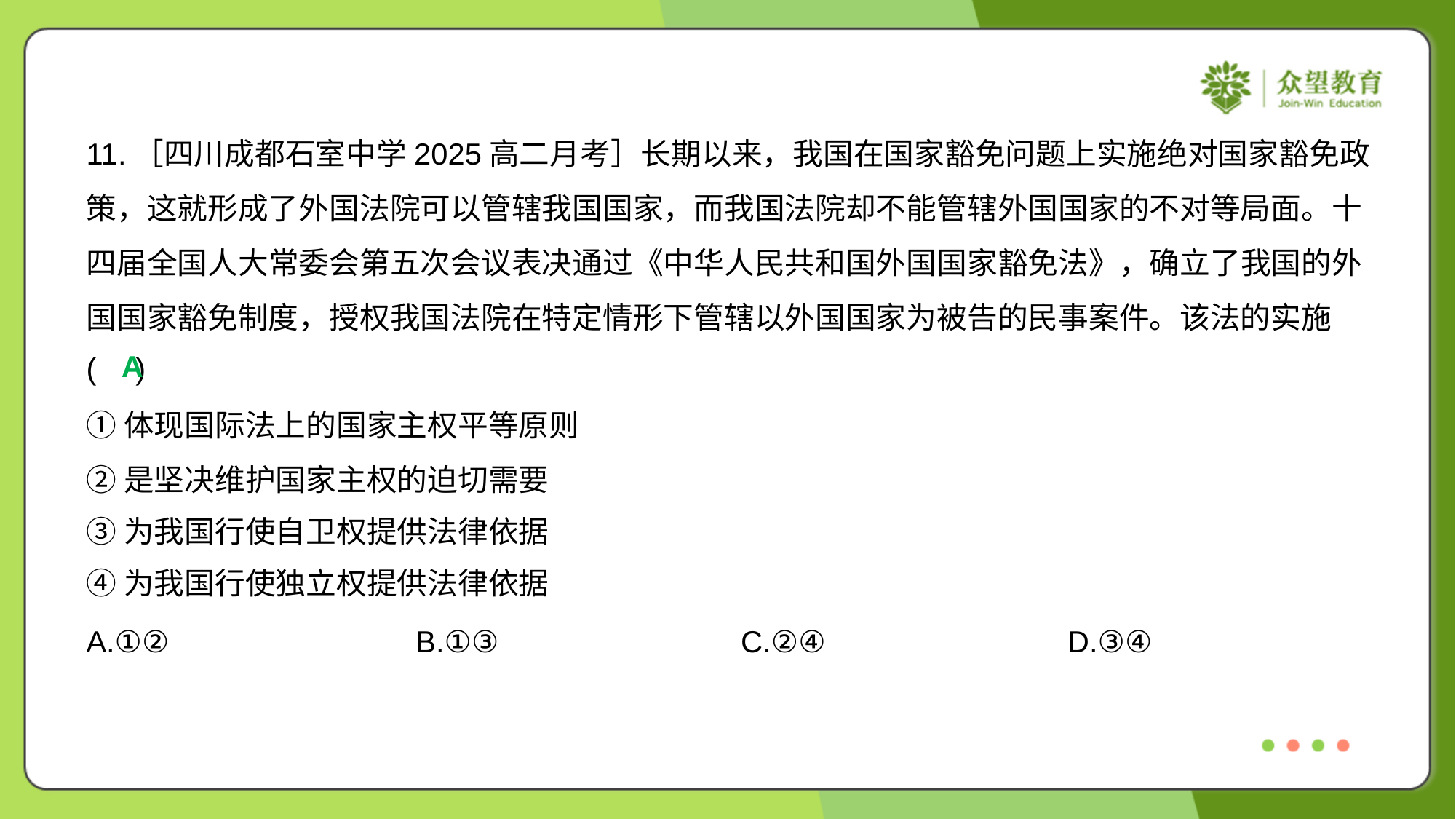

11.［四川成都石室中学2025高二月考］长期以来，我国在国家豁免问题上实施绝对国家豁免政
策，这就形成了外国法院可以管辖我国国家，而我国法院却不能管辖外国国家的不对等局面。十
四届全国人大常委会第五次会议表决通过《中华人民共和国外国国家豁免法》，确立了我国的外
国国家豁免制度，授权我国法院在特定情形下管辖以外国国家为被告的民事案件。该法的实施
(     )
A
①体现国际法上的国家主权平等原则
②是坚决维护国家主权的迫切需要
③为我国行使自卫权提供法律依据
④为我国行使独立权提供法律依据
A.①②	B.①③	C.②④	D.③④